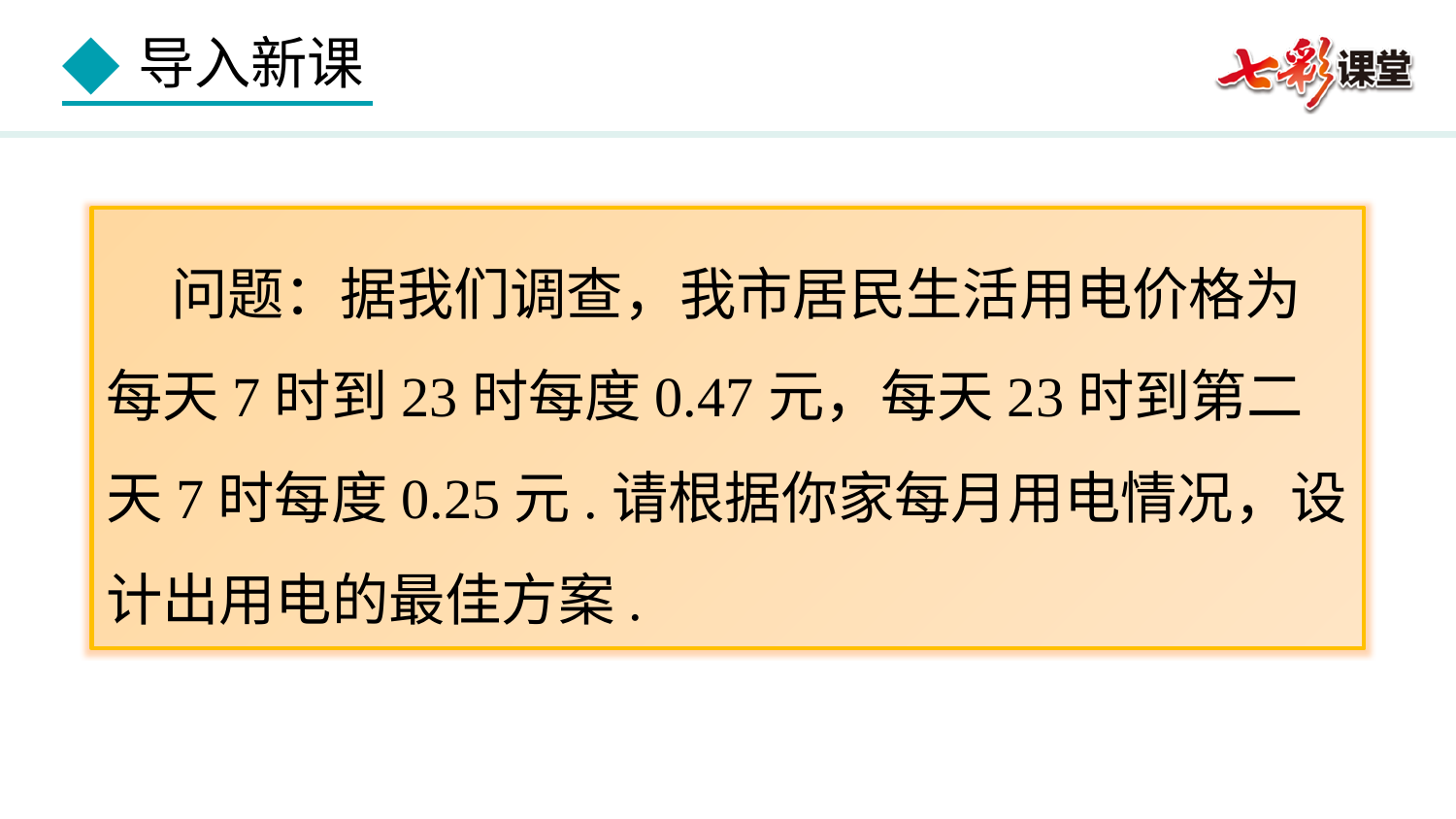

问题：据我们调查，我市居民生活用电价格为每天7时到23时每度0.47元，每天23时到第二天7时每度0.25元.请根据你家每月用电情况，设计出用电的最佳方案.